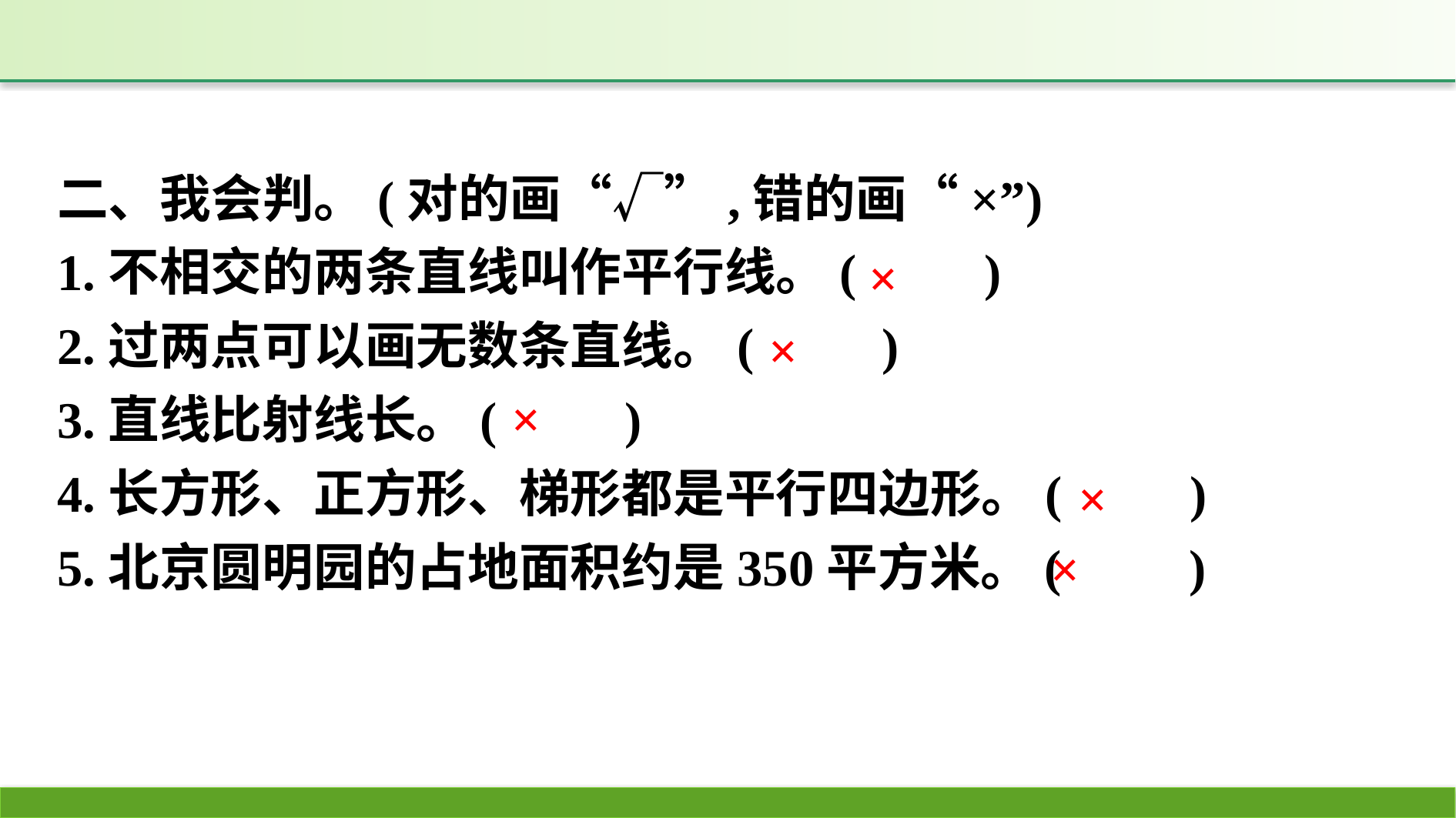

二、我会判。(对的画“√”,错的画“×”)
1.不相交的两条直线叫作平行线。(　　)
2.过两点可以画无数条直线。(　　)
3.直线比射线长。(　　)
4.长方形、正方形、梯形都是平行四边形。(　　)
5.北京圆明园的占地面积约是350平方米。(　　)
×
×
×
×
×